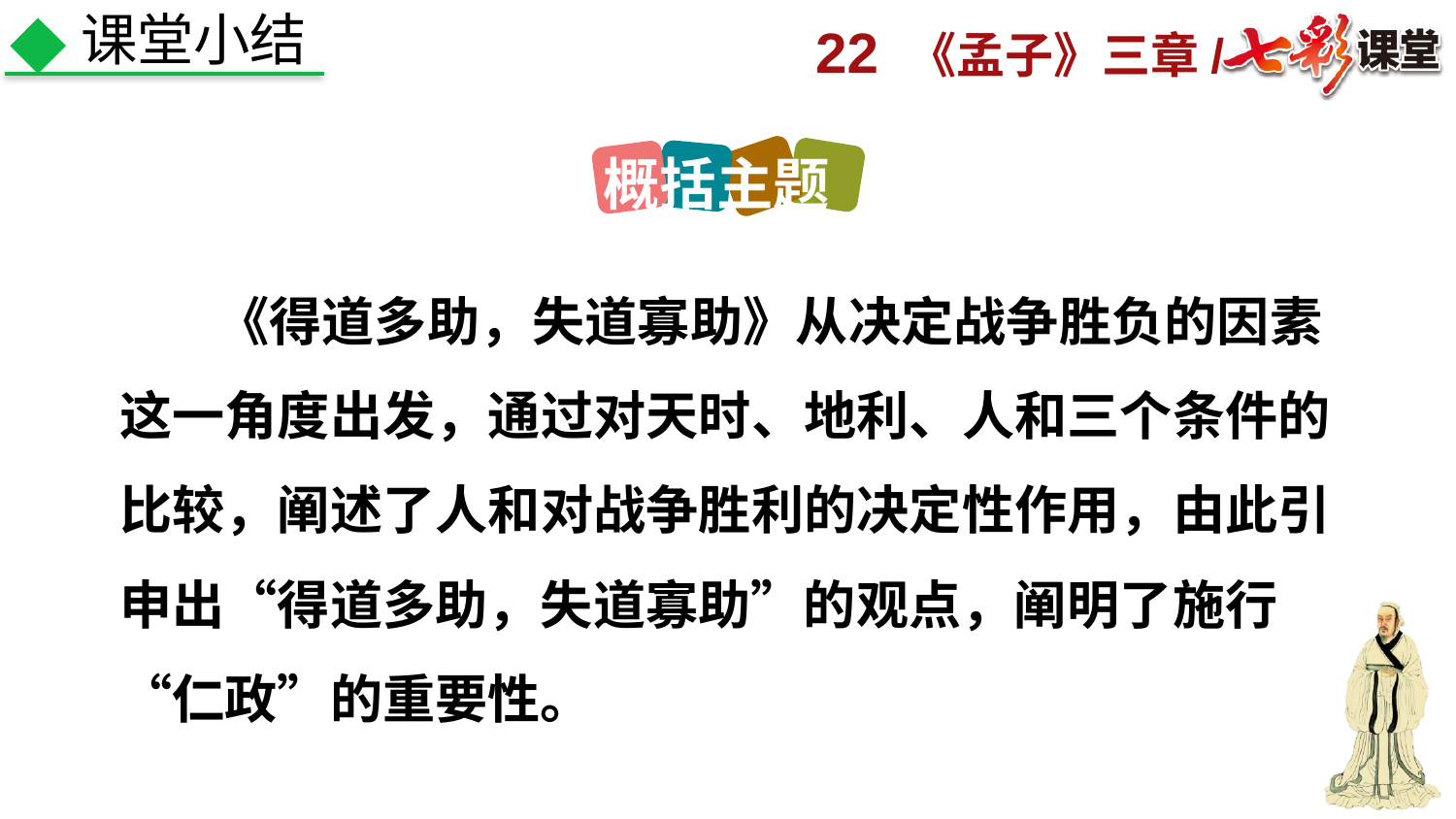

课堂小结

概括主题

 《得道多助，失道寡助》从决定战争胜负的因素这一角度出发，通过对天时、地利、人和三个条件的比较，阐述了人和对战争胜利的决定性作用，由此引申出“得道多助，失道寡助”的观点，阐明了施行“仁政”的重要性。